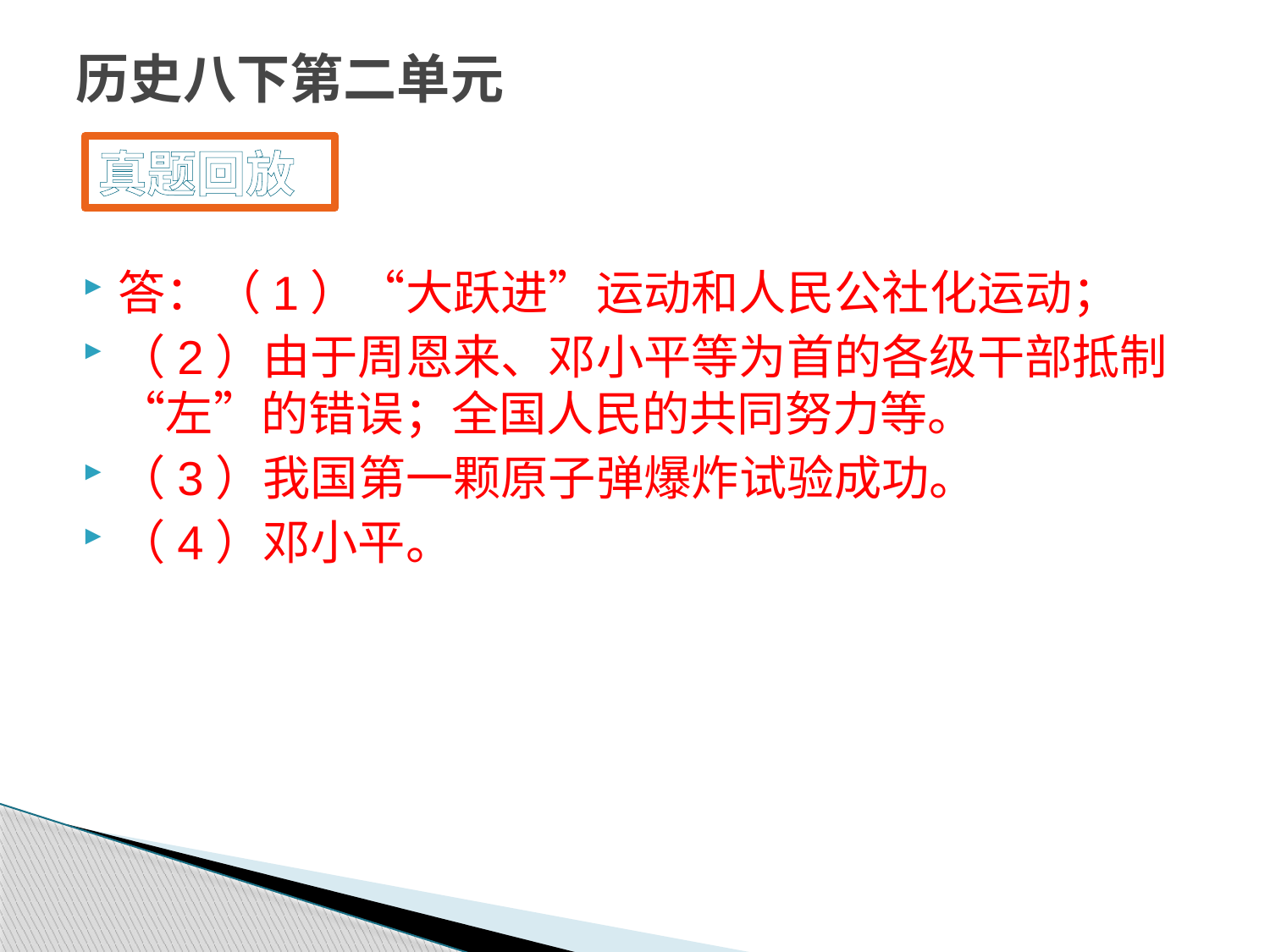

# 历史八下第二单元
真题回放
答：（1）“大跃进”运动和人民公社化运动；
（2）由于周恩来、邓小平等为首的各级干部抵制“左”的错误；全国人民的共同努力等。
（3）我国第一颗原子弹爆炸试验成功。
（4）邓小平。